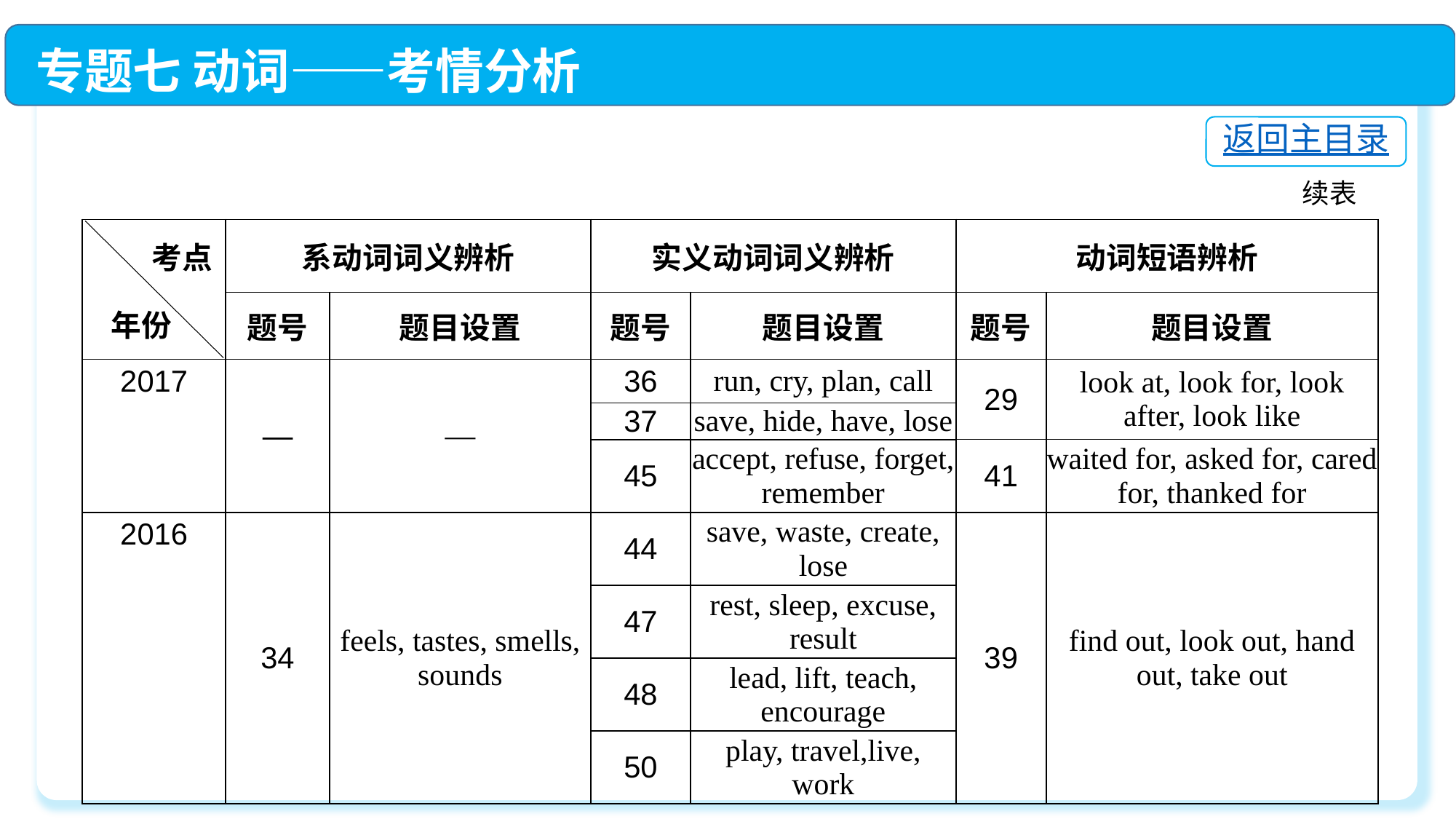

专题七 动词——考情分析

返回主目录
续表
|  | 系动词词义辨析 |  | 实义动词词义辨析 |  | 动词短语辨析 |  |
| --- | --- | --- | --- | --- | --- | --- |
|  | 题号 | 题目设置 | 题号 | 题目设置 | 题号 | 题目设置 |
| 2017 | — | — | 36 | run, cry, plan, call | 29 | look at, look for, look after, look like |
|  |  |  |  | save, hide, have, lose |  |  |
|  |  |  | 37 |  |  |  |
|  |  |  |  |  | 41 | waited for, asked for, cared for, thanked for |
|  |  |  | 45 |  |  |  |
|  |  |  |  | accept, refuse, forget, remember |  |  |
| 2016 | 34 | feels, tastes, smells, sounds | 44 | save, waste, create, lose | 39 | find out, look out, hand out, take out |
|  |  |  |  | rest, sleep, excuse, result |  |  |
|  |  |  | 47 |  |  |  |
|  |  |  | 48 | lead, lift, teach, encourage |  |  |
|  |  |  | 50 | play, travel,live, work |  |  |
考点
年份